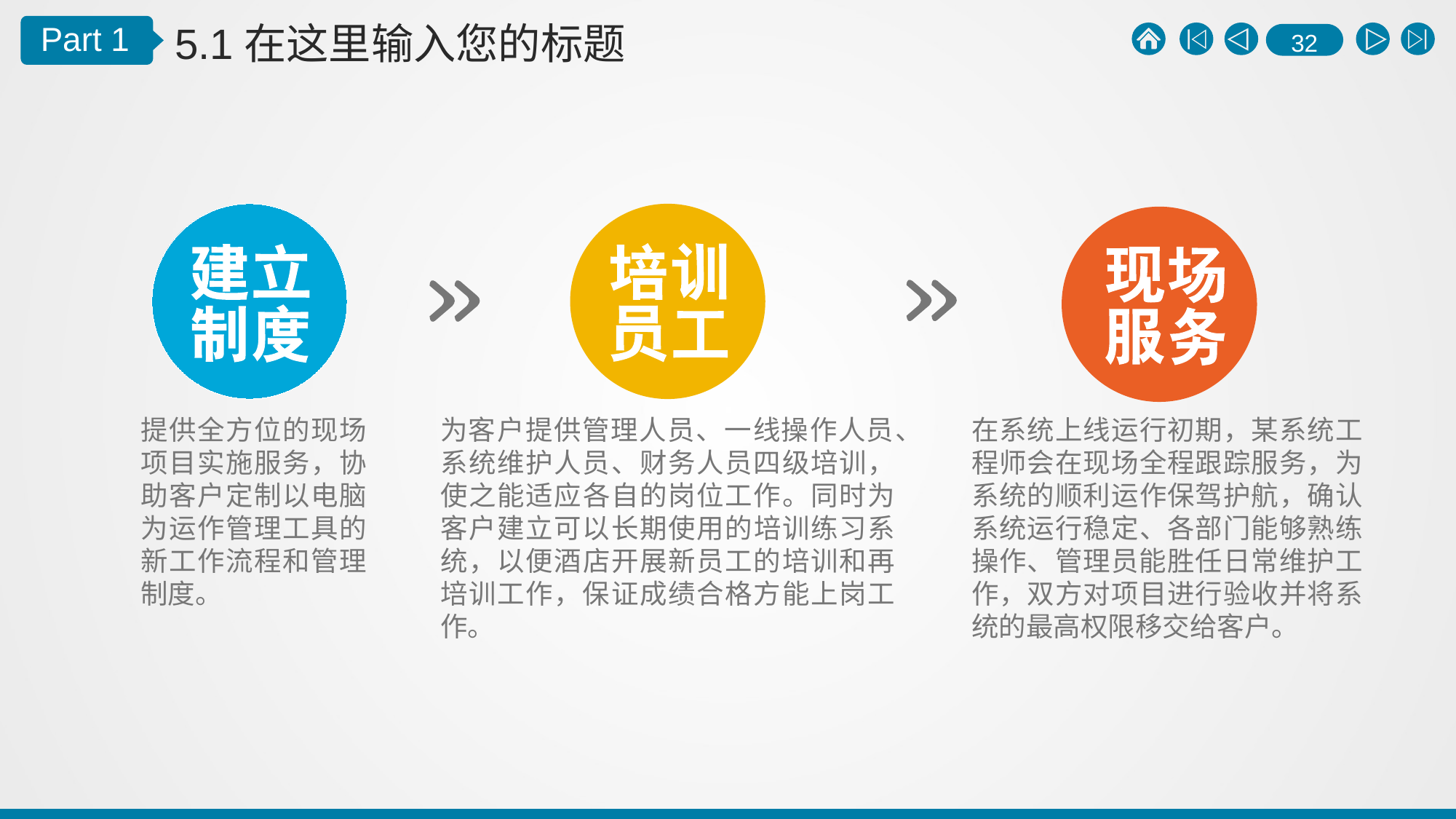

5.1在这里输入您的标题
Part 1

提供全方位的现场项目实施服务，协助客户定制以电脑为运作管理工具的新工作流程和管理制度。
为客户提供管理人员、一线操作人员、系统维护人员、财务人员四级培训，使之能适应各自的岗位工作。同时为客户建立可以长期使用的培训练习系统，以便酒店开展新员工的培训和再培训工作，保证成绩合格方能上岗工作。
在系统上线运行初期，某系统工程师会在现场全程跟踪服务，为系统的顺利运作保驾护航，确认系统运行稳定、各部门能够熟练操作、管理员能胜任日常维护工作，双方对项目进行验收并将系统的最高权限移交给客户。